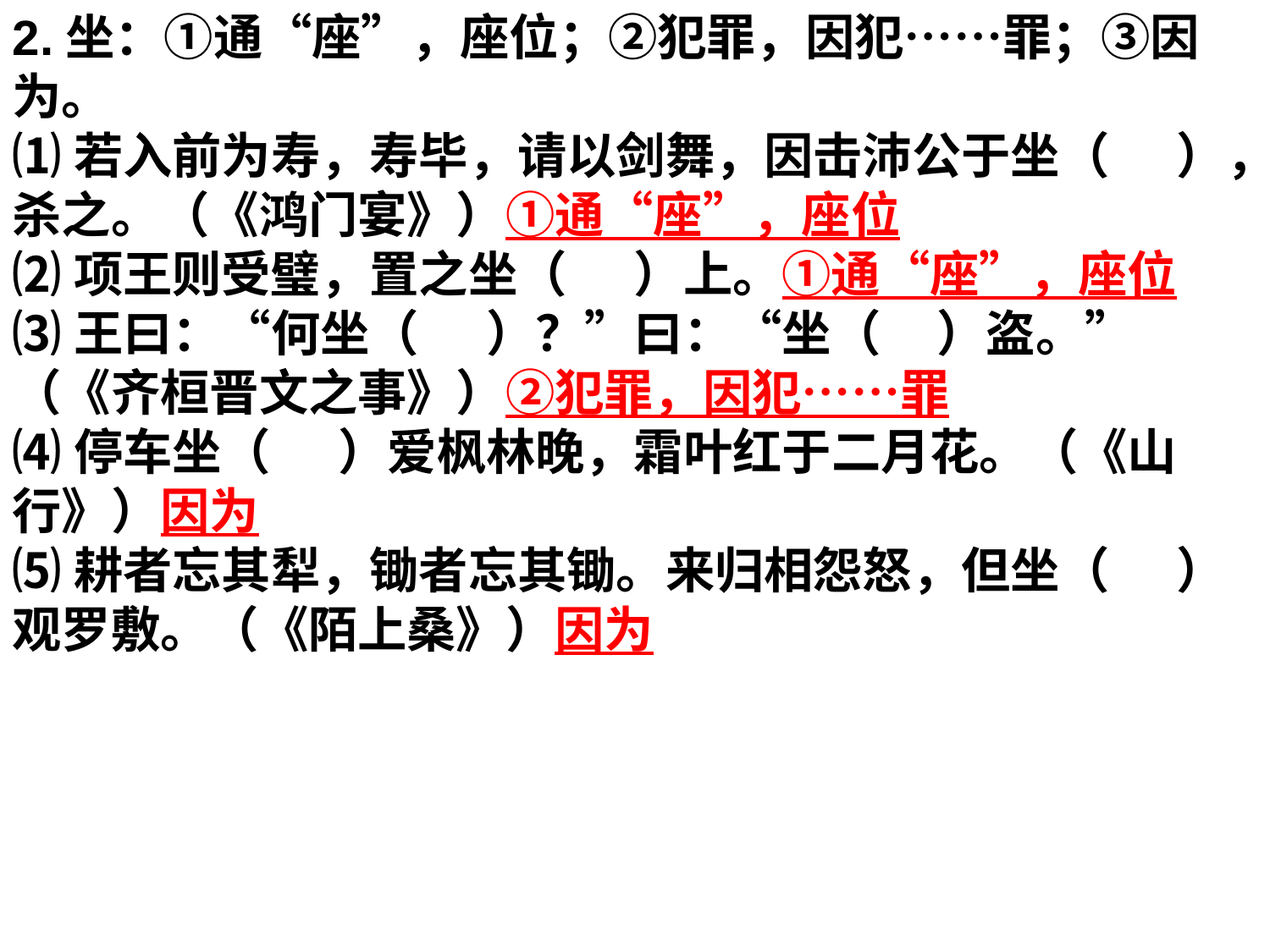

2.坐：①通“座”，座位；②犯罪，因犯……罪；③因为。
⑴若入前为寿，寿毕，请以剑舞，因击沛公于坐（      ），杀之。（《鸿门宴》）①通“座”，座位
⑵项王则受璧，置之坐（      ）上。①通“座”，座位
⑶王曰：“何坐（      ）？”曰：“坐（     ）盗。”（《齐桓晋文之事》）②犯罪，因犯……罪
⑷停车坐（      ）爱枫林晚，霜叶红于二月花。（《山行》）因为
⑸耕者忘其犁，锄者忘其锄。来归相怨怒，但坐（      ）观罗敷。（《陌上桑》）因为